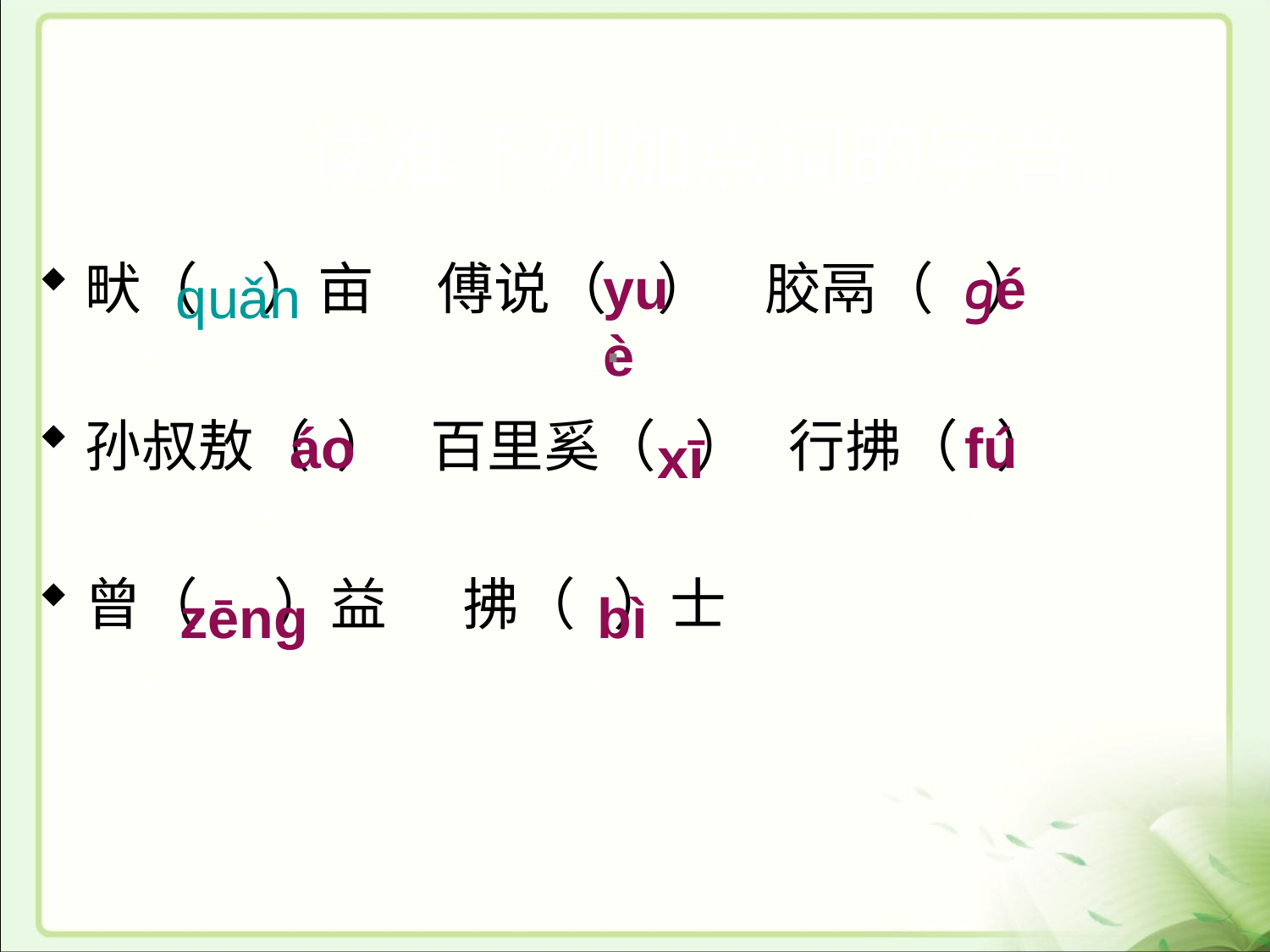

# 读准下列加点词的字音。
畎（     ）亩     傅说（    ）    胶鬲（    ）

孙叔敖（  ）   百里奚（   ）   行拂（   ）

曾（      ）益      拂（   ）士
yuè
gé
quǎn
.
.
.
áo
fú
xī
.
.
.
zēng
bì
.
.